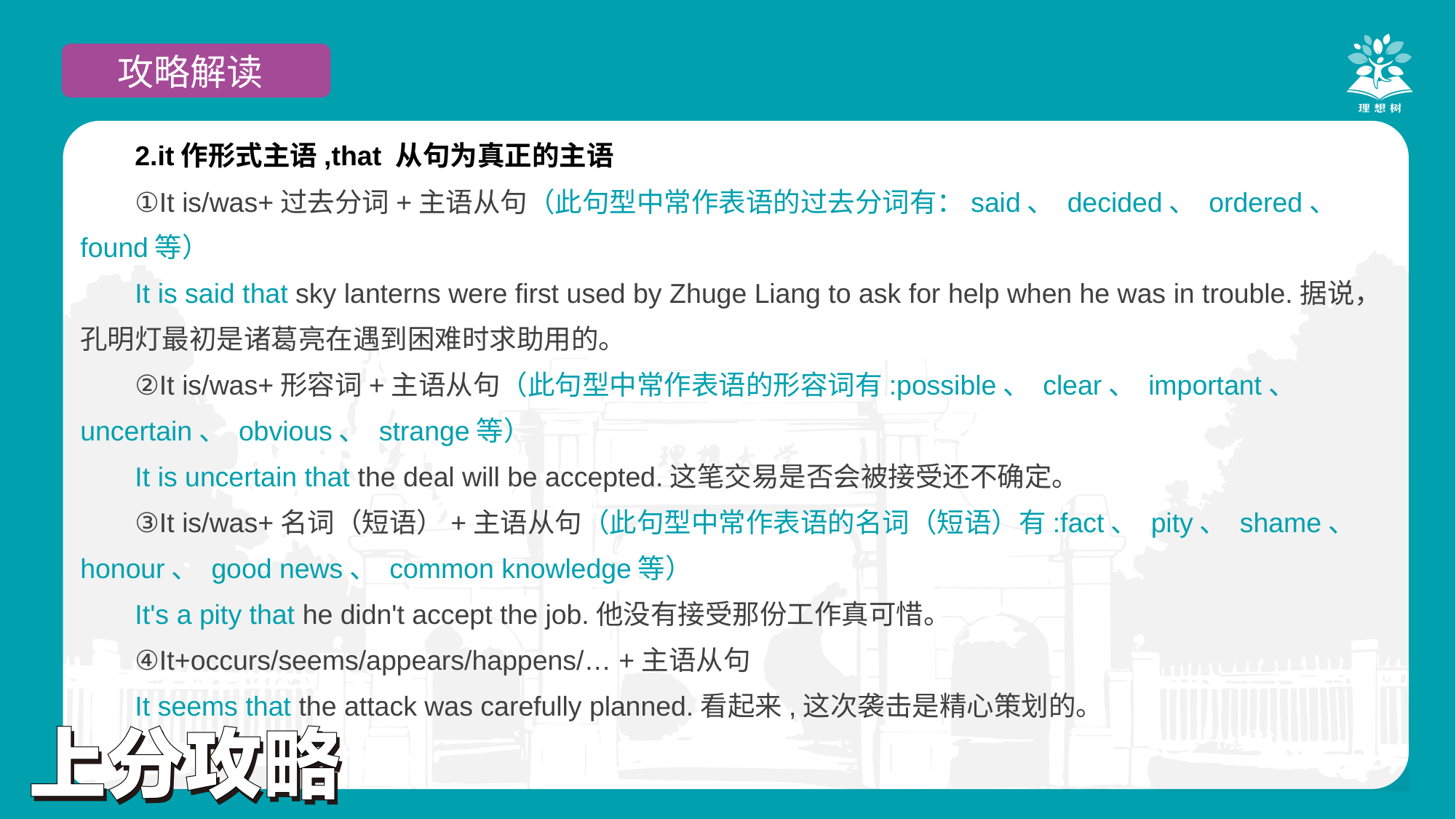

攻略解读
2.it作形式主语,that 从句为真正的主语
①It is/was+过去分词+主语从句（此句型中常作表语的过去分词有：said、 decided、 ordered、 found等）
It is said that sky lanterns were first used by Zhuge Liang to ask for help when he was in trouble.据说，孔明灯最初是诸葛亮在遇到困难时求助用的。
②It is/was+形容词+主语从句（此句型中常作表语的形容词有:possible、 clear、 important、 uncertain、 obvious、 strange等）
It is uncertain that the deal will be accepted.这笔交易是否会被接受还不确定。
③It is/was+名词（短语）+主语从句（此句型中常作表语的名词（短语）有:fact、 pity、 shame、 honour、 good news、 common knowledge等）
It's a pity that he didn't accept the job.他没有接受那份工作真可惜。
④It+occurs/seems/appears/happens/… +主语从句
It seems that the attack was carefully planned.看起来,这次袭击是精心策划的。